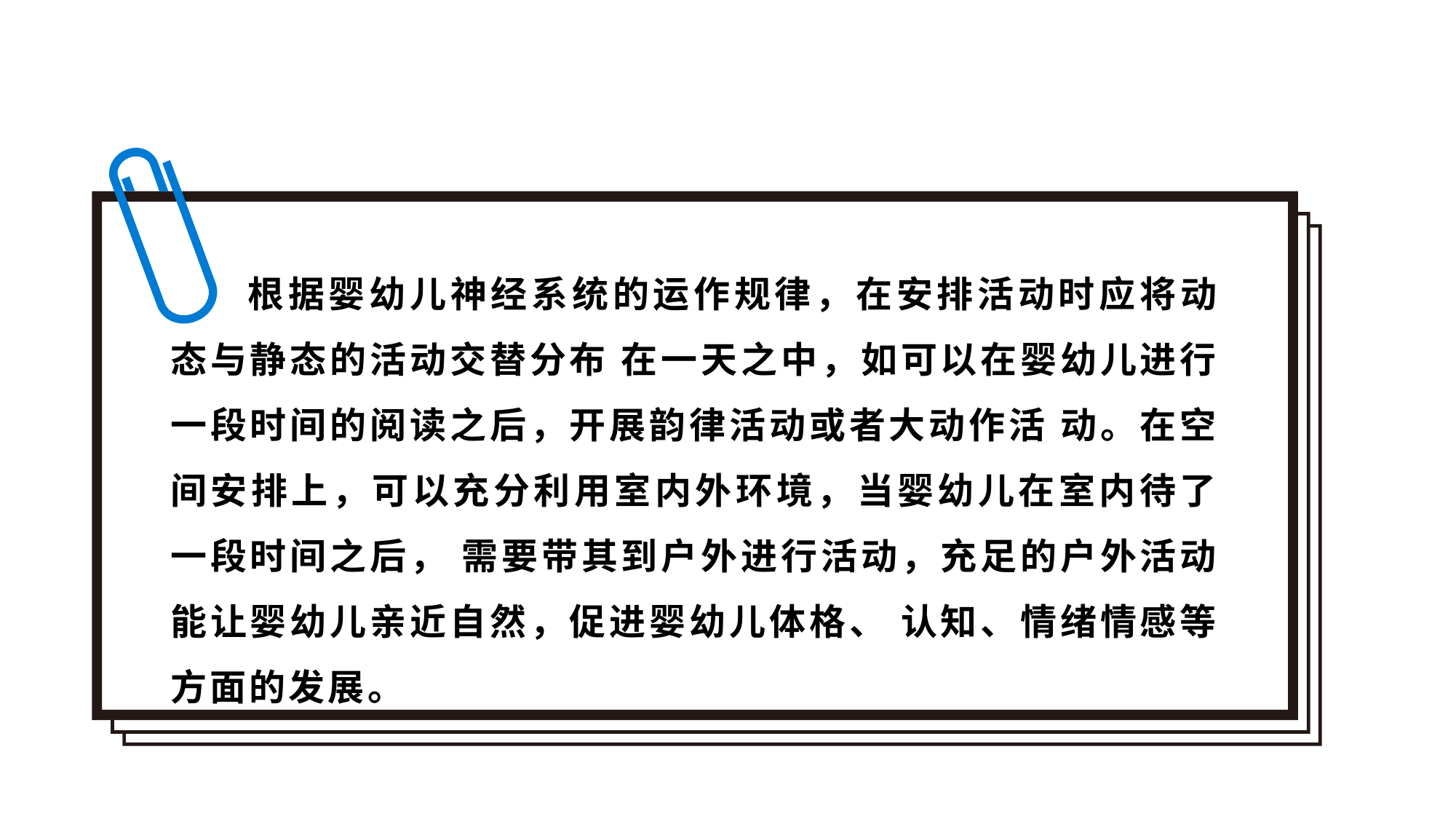

根据婴幼儿神经系统的运作规律，在安排活动时应将动态与静态的活动交替分布 在一天之中，如可以在婴幼儿进行一段时间的阅读之后，开展韵律活动或者大动作活 动。在空间安排上，可以充分利用室内外环境，当婴幼儿在室内待了一段时间之后， 需要带其到户外进行活动，充足的户外活动能让婴幼儿亲近自然，促进婴幼儿体格、 认知、情绪情感等方面的发展。